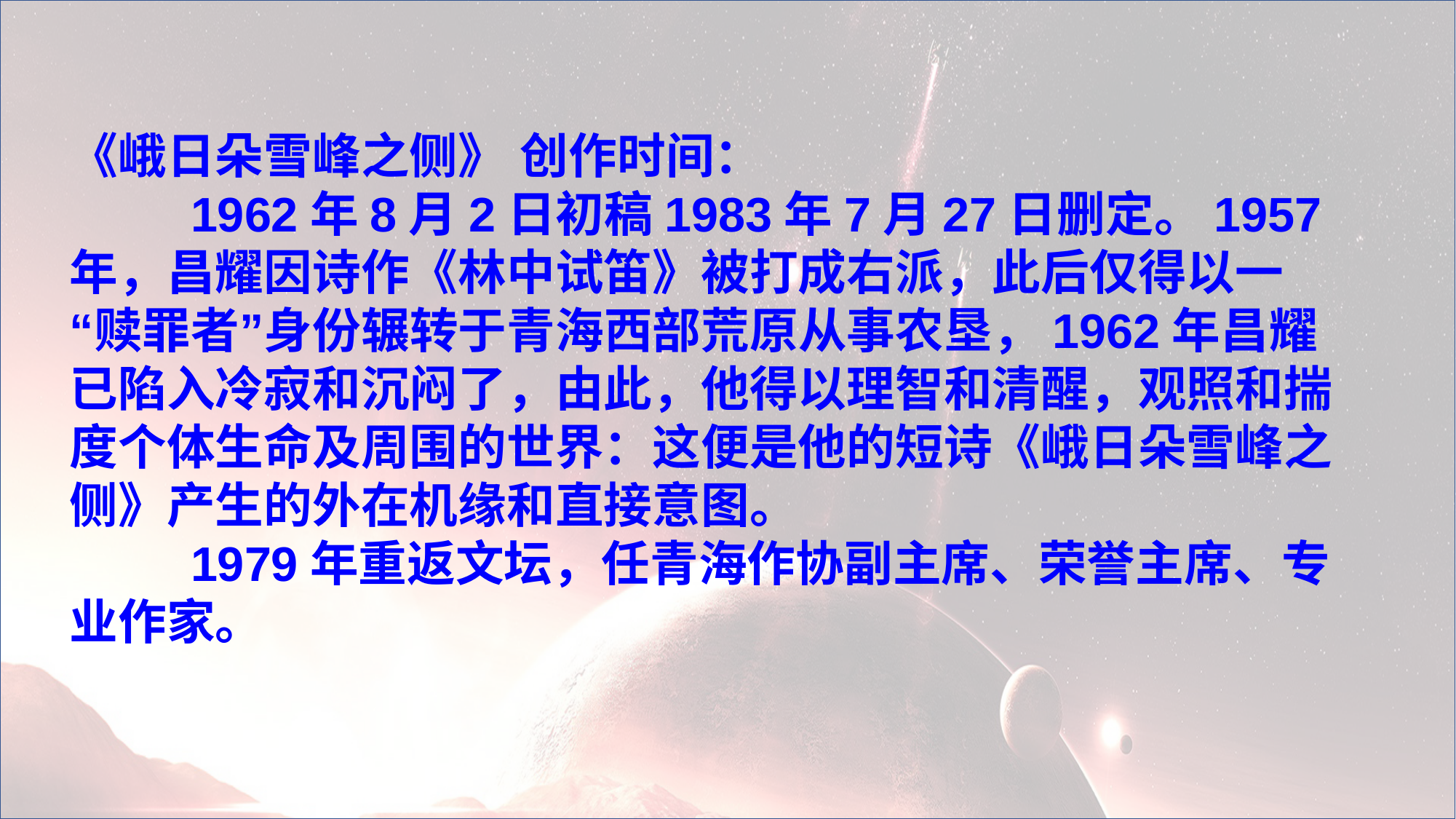

《峨日朵雪峰之侧》 创作时间：
         1962年8月2日初稿1983年7月27日删定。1957年，昌耀因诗作《林中试笛》被打成右派，此后仅得以一“赎罪者”身份辗转于青海西部荒原从事农垦，1962年昌耀已陷入冷寂和沉闷了，由此，他得以理智和清醒，观照和揣度个体生命及周围的世界：这便是他的短诗《峨日朵雪峰之侧》产生的外在机缘和直接意图。
         1979年重返文坛，任青海作协副主席、荣誉主席、专业作家。